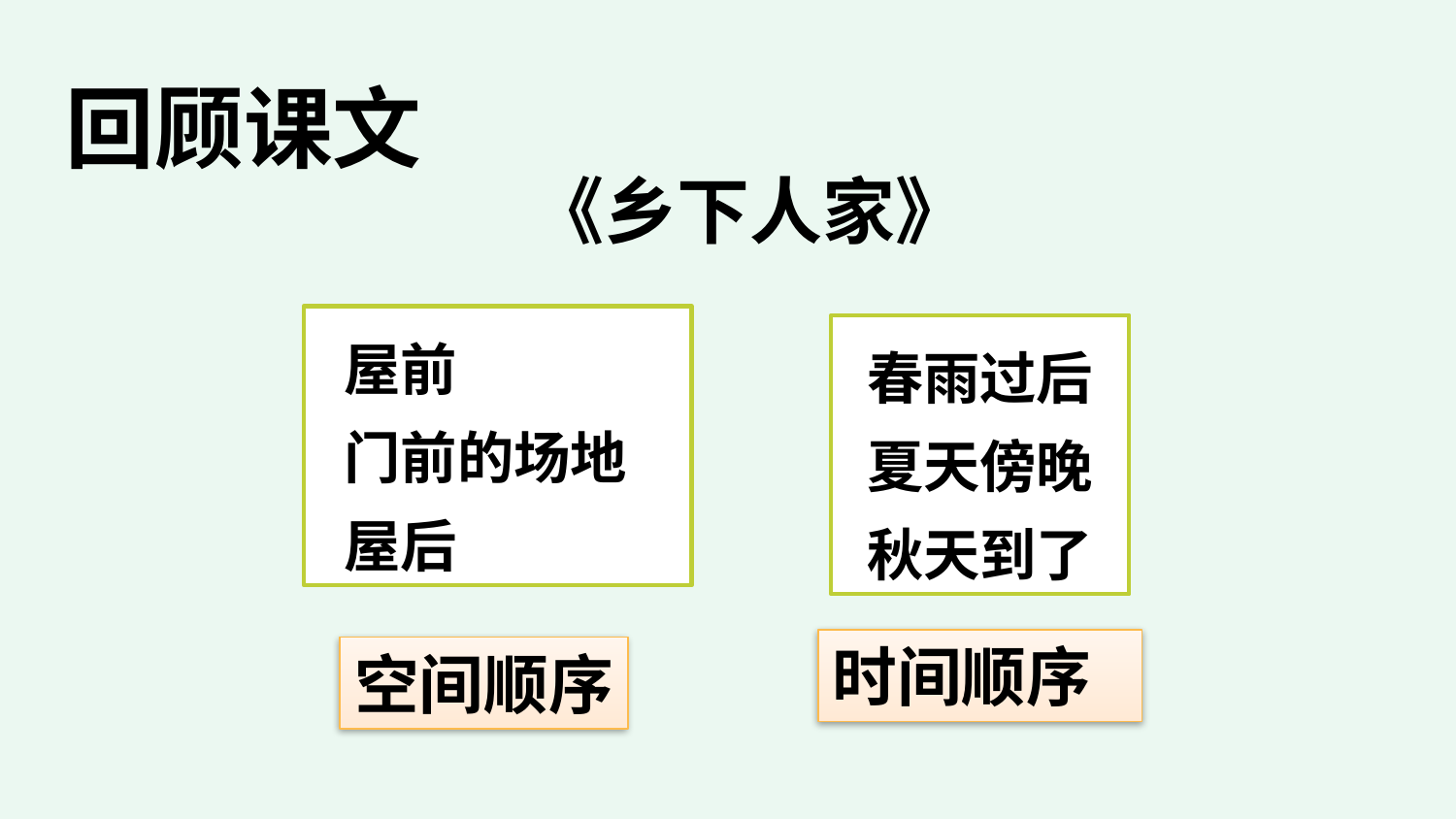

回顾课文
《乡下人家》
 屋前
 门前的场地
 屋后
春雨过后
夏天傍晚
秋天到了
时间顺序
空间顺序